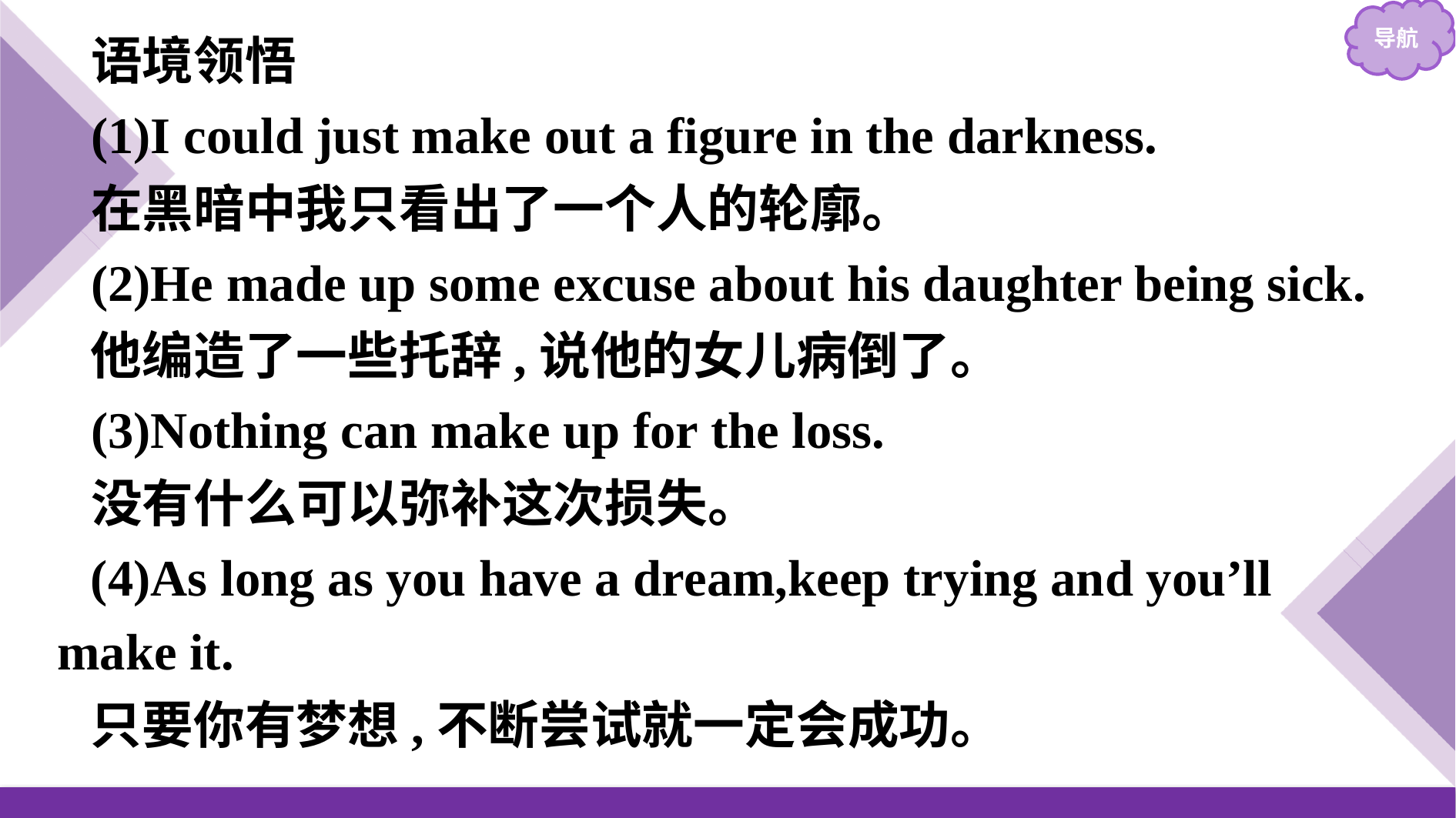

语境领悟
(1)I could just make out a figure in the darkness.
在黑暗中我只看出了一个人的轮廓。
(2)He made up some excuse about his daughter being sick.
他编造了一些托辞,说他的女儿病倒了。
(3)Nothing can make up for the loss.
没有什么可以弥补这次损失。
(4)As long as you have a dream,keep trying and you’ll make it.
只要你有梦想,不断尝试就一定会成功。